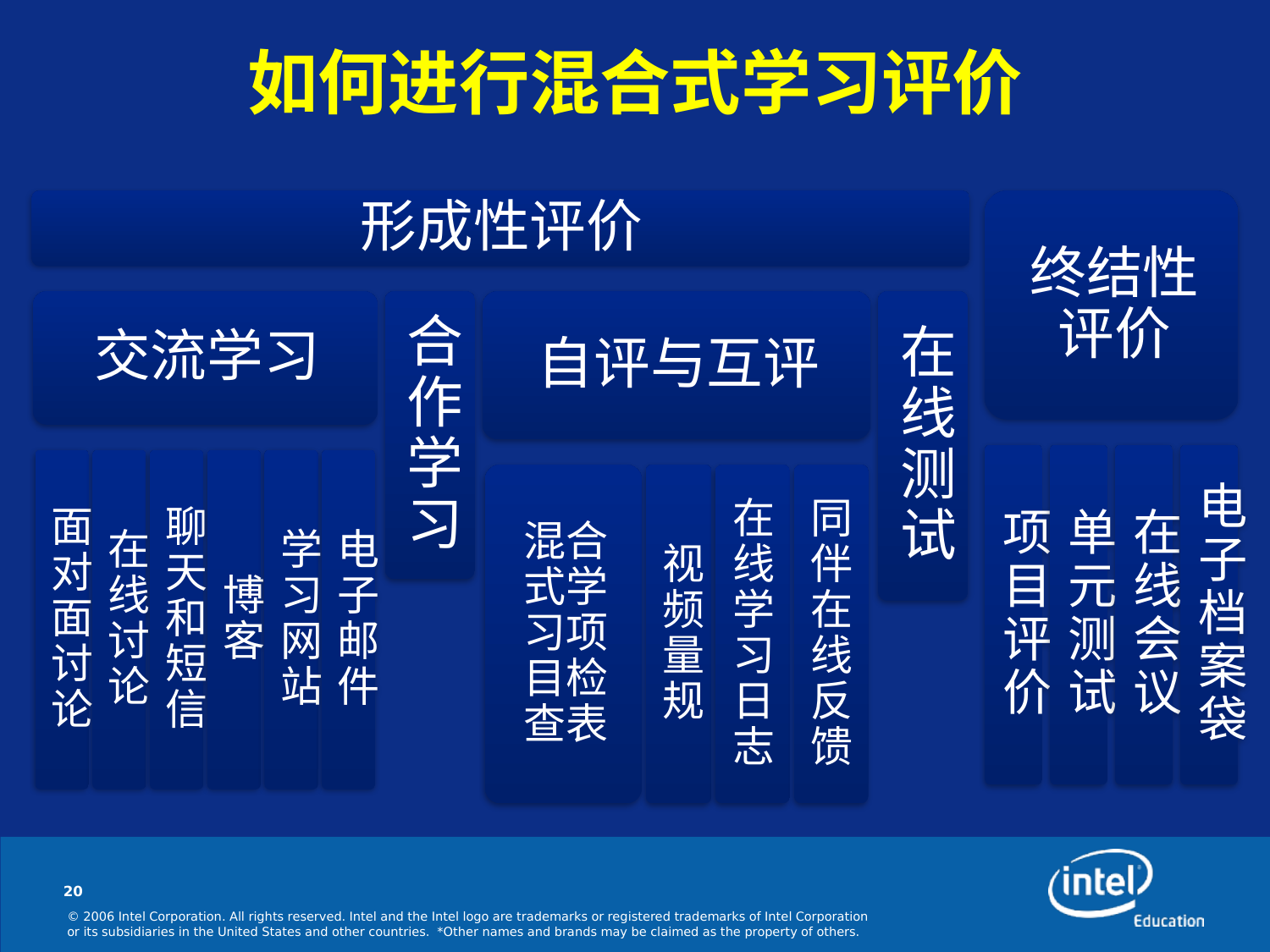

# 如何进行混合式学习评价
形成性评价
交流学习
面对面讨论
在线讨论
聊天和短信
博客
学习网站
电子邮件
合作学习
自评与互评
混合式学习项目检查表
视频量规
在线学习日志
同伴在线反馈
在线测试
终结性评价
项目评价
单元测试
在线会议
电子档案袋
20